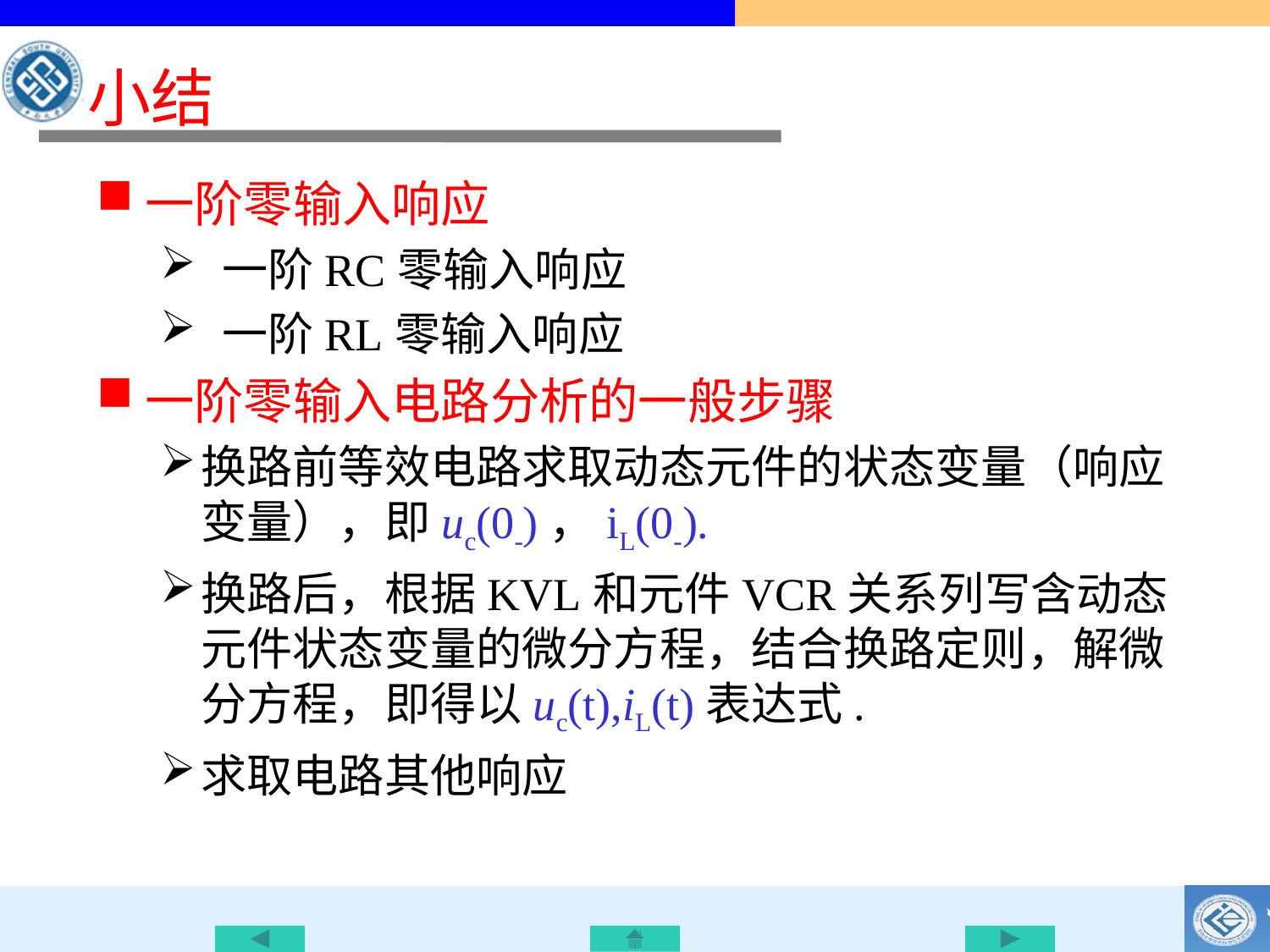

# 小结
一阶零输入响应
 一阶RC零输入响应
 一阶RL零输入响应
一阶零输入电路分析的一般步骤
换路前等效电路求取动态元件的状态变量（响应变量），即uc(0-)，iL(0-).
换路后，根据KVL和元件VCR关系列写含动态元件状态变量的微分方程，结合换路定则，解微分方程，即得以uc(t),iL(t)表达式.
求取电路其他响应